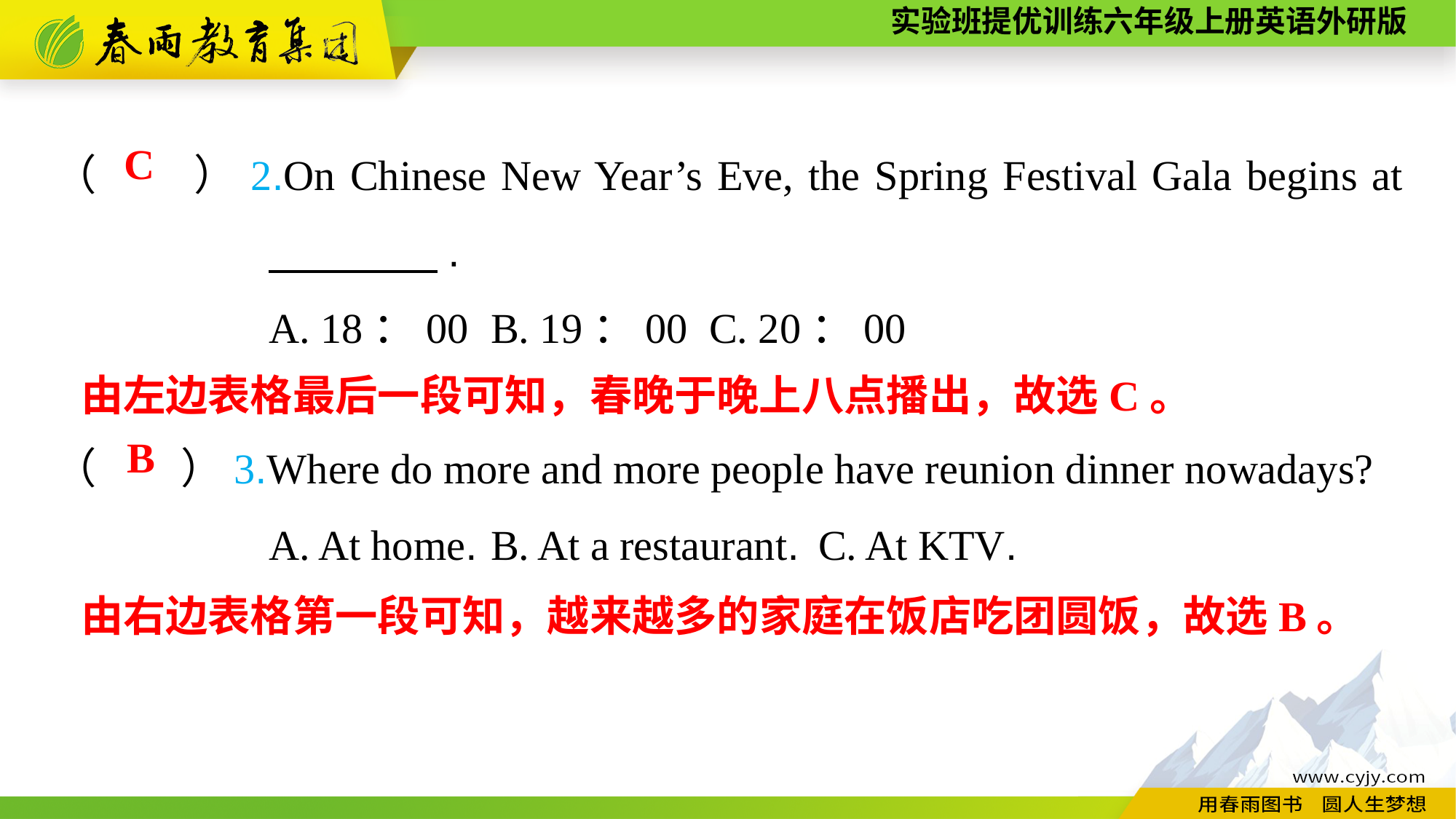

（　　）2.On Chinese New Year’s Eve, the Spring Festival Gala begins at 　　　　.
A. 18：00	B. 19：00	C. 20：00
C
由左边表格最后一段可知，春晚于晚上八点播出，故选C。
（　　）3.Where do more and more people have reunion dinner nowadays?
A. At home.	B. At a restaurant.	C. At KTV.
B
由右边表格第一段可知，越来越多的家庭在饭店吃团圆饭，故选B。